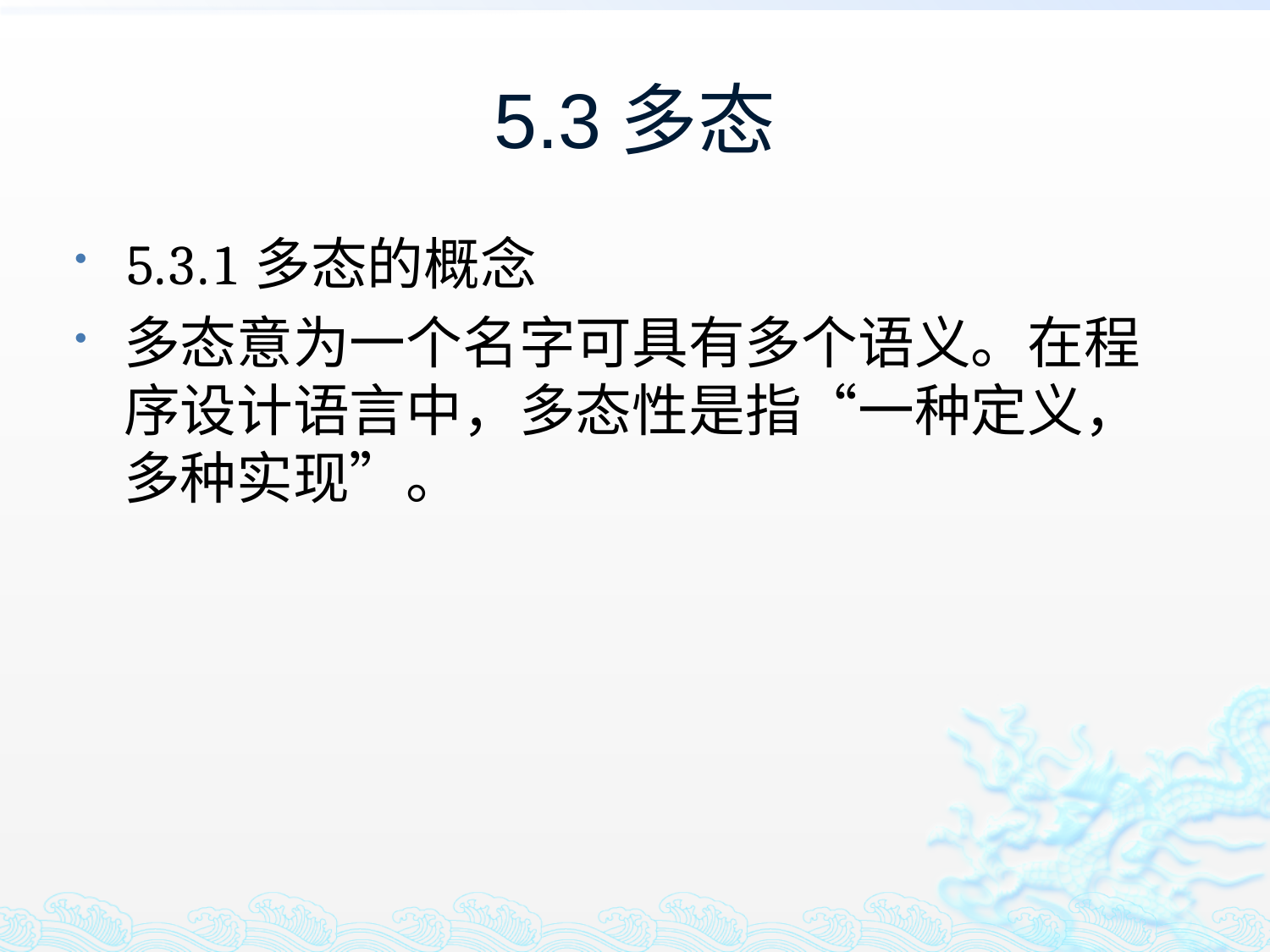

# 5.3多态
5.3.1多态的概念
多态意为一个名字可具有多个语义。在程序设计语言中，多态性是指“一种定义，多种实现”。